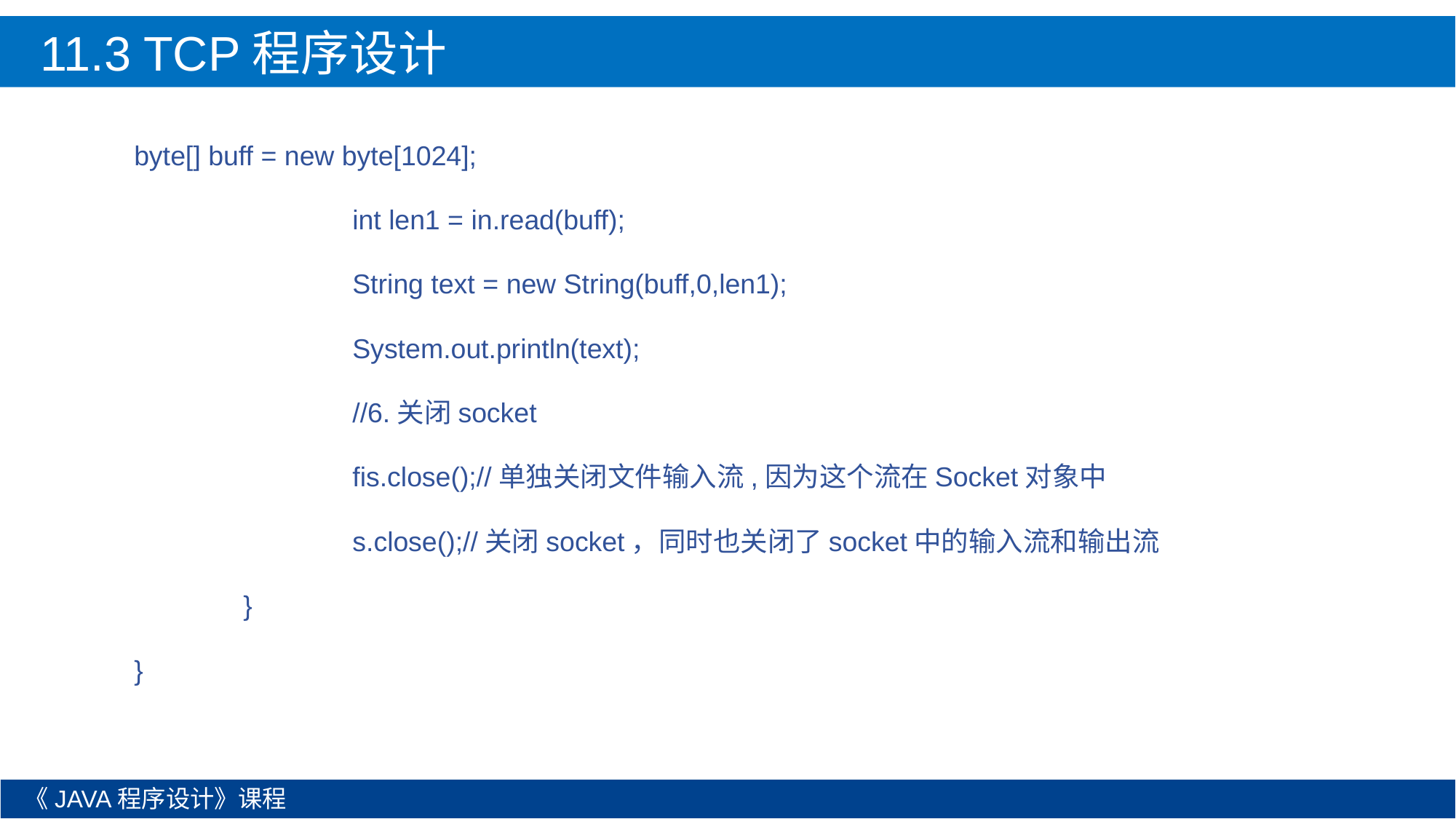

11.3 TCP程序设计
byte[] buff = new byte[1024];
		int len1 = in.read(buff);
		String text = new String(buff,0,len1);
		System.out.println(text);
		//6.关闭socket
		fis.close();//单独关闭文件输入流,因为这个流在Socket对象中
		s.close();//关闭socket，同时也关闭了socket中的输入流和输出流
	}
}
《JAVA程序设计》课程